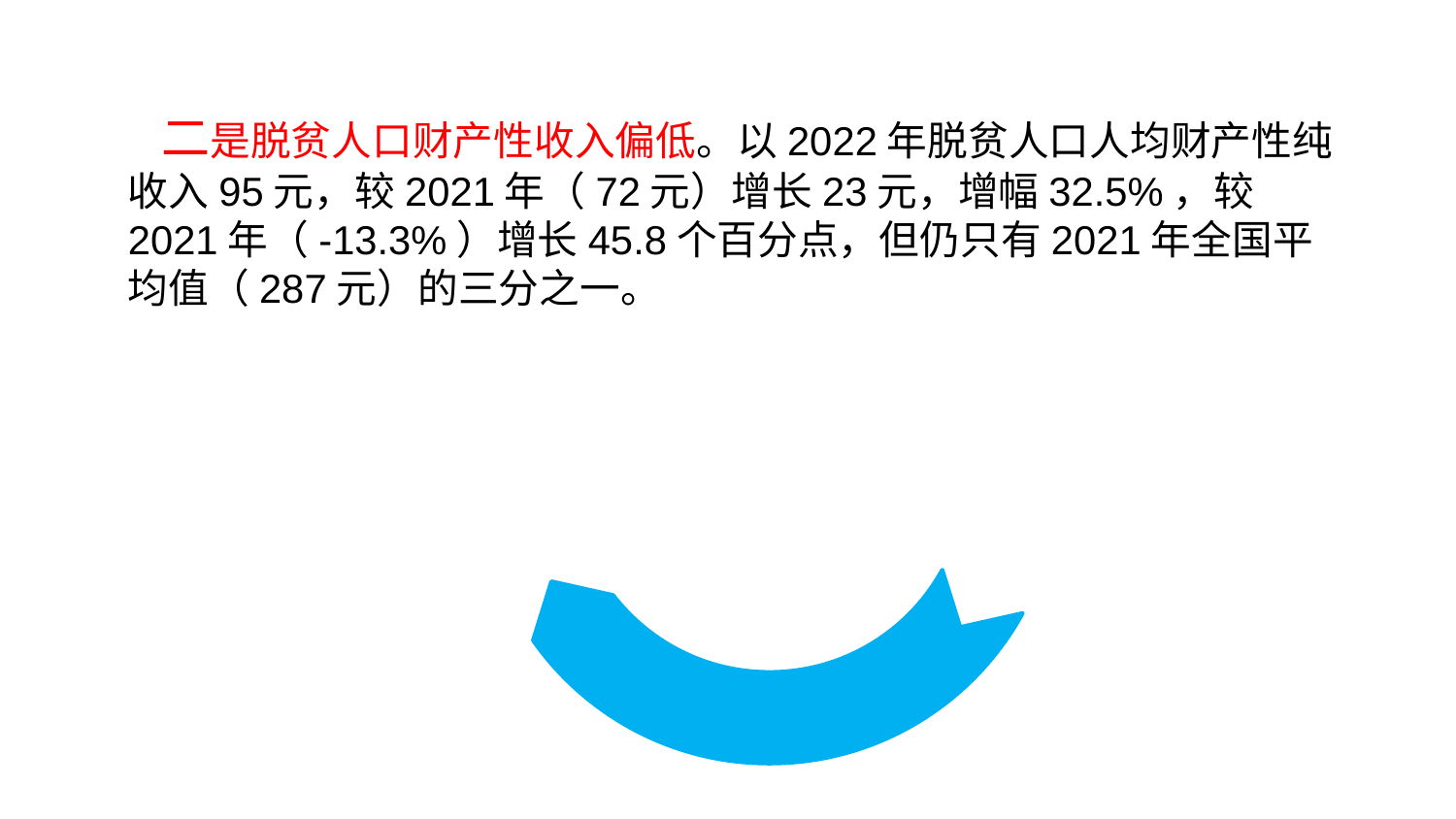

二是脱贫人口财产性收入偏低。以2022年脱贫人口人均财产性纯收入95元，较2021年（72元）增长23元，增幅32.5%，较2021年（-13.3%）增长45.8个百分点，但仍只有2021年全国平均值（287元）的三分之一。